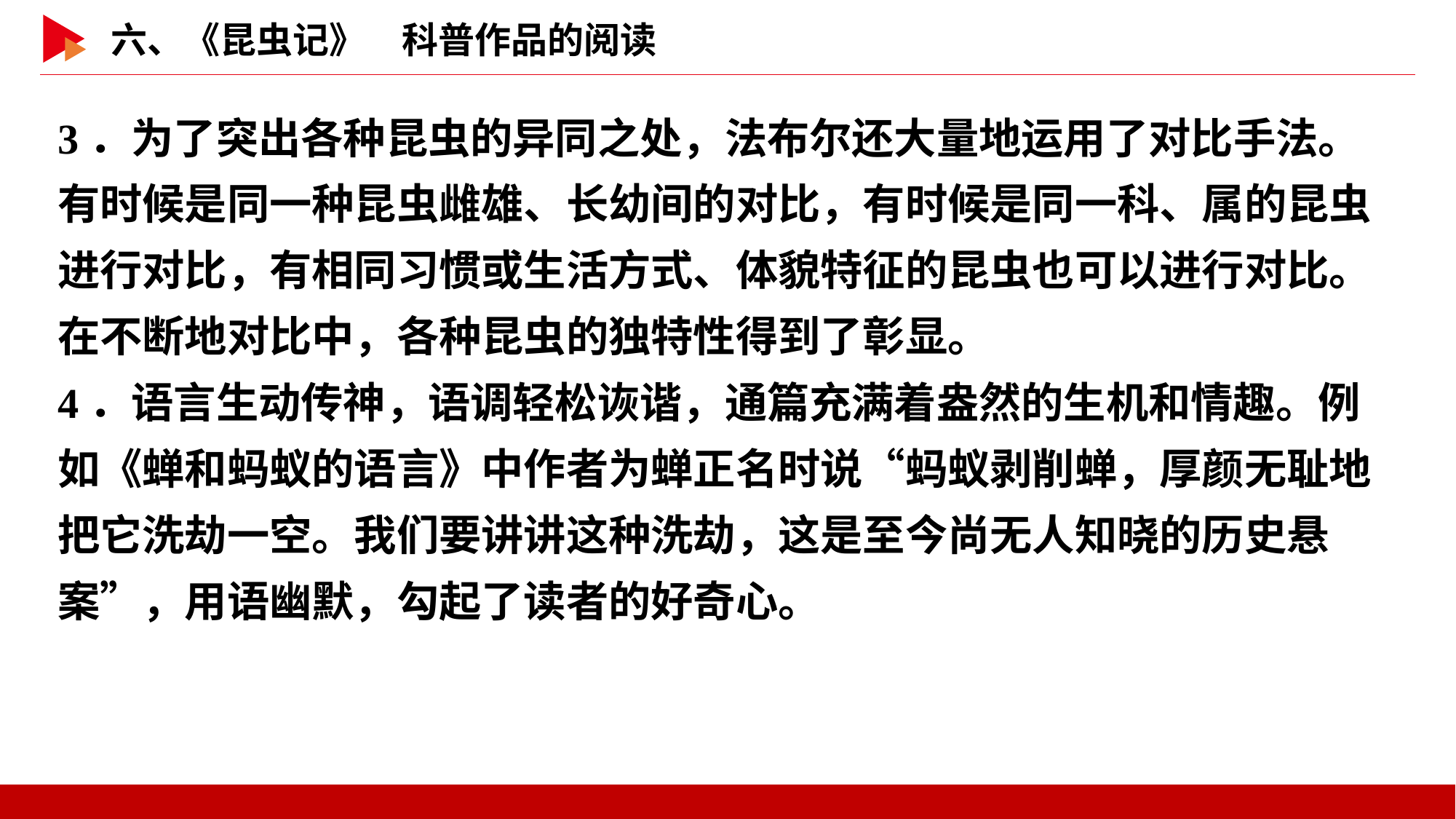

3．为了突出各种昆虫的异同之处，法布尔还大量地运用了对比手法。有时候是同一种昆虫雌雄、长幼间的对比，有时候是同一科、属的昆虫进行对比，有相同习惯或生活方式、体貌特征的昆虫也可以进行对比。在不断地对比中，各种昆虫的独特性得到了彰显。
4．语言生动传神，语调轻松诙谐，通篇充满着盎然的生机和情趣。例如《蝉和蚂蚁的语言》中作者为蝉正名时说“蚂蚁剥削蝉，厚颜无耻地把它洗劫一空。我们要讲讲这种洗劫，这是至今尚无人知晓的历史悬案”，用语幽默，勾起了读者的好奇心。